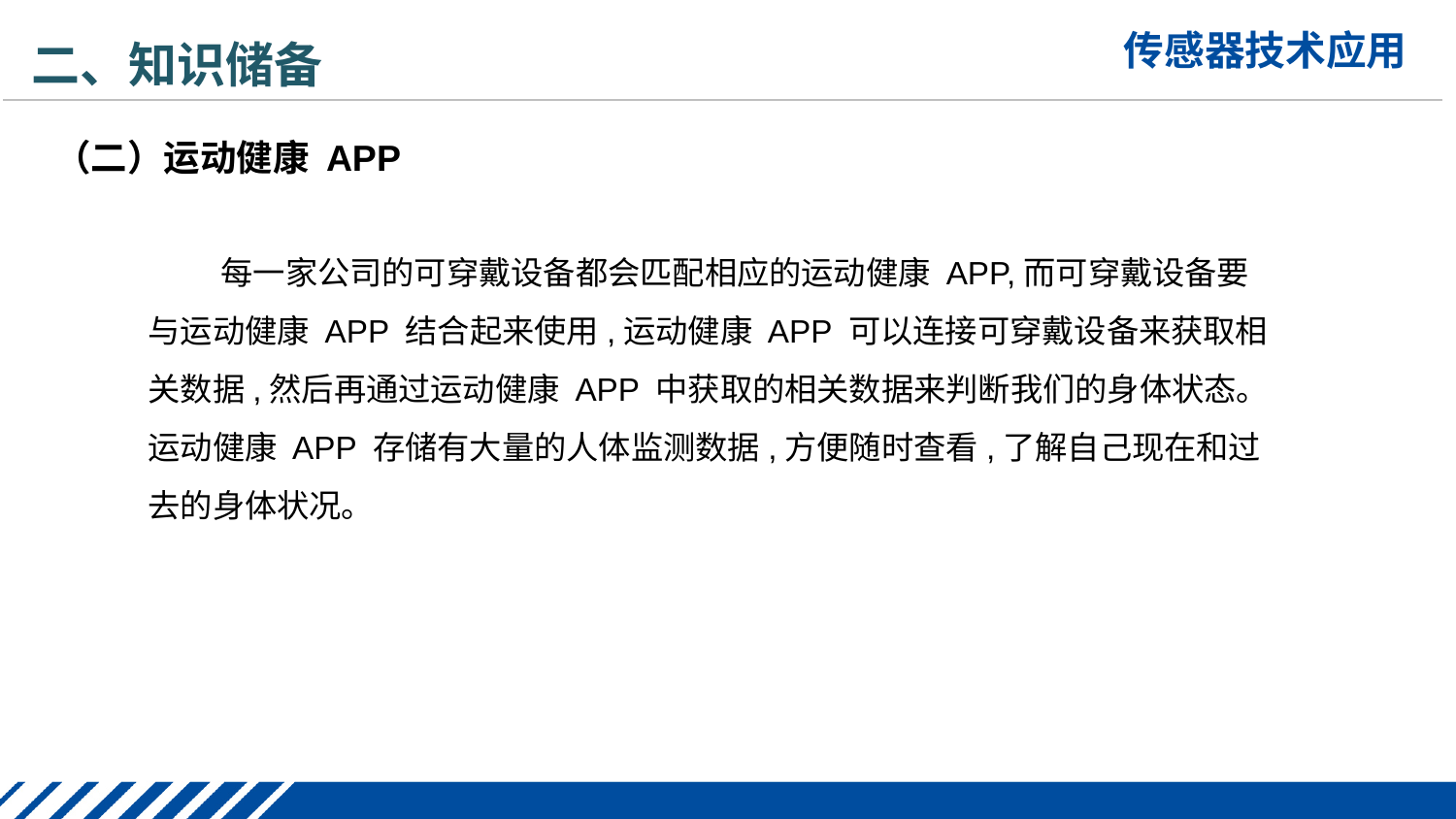

二、知识储备
（二）运动健康 APP
每一家公司的可穿戴设备都会匹配相应的运动健康 APP,而可穿戴设备要与运动健康 APP 结合起来使用,运动健康 APP 可以连接可穿戴设备来获取相关数据,然后再通过运动健康 APP 中获取的相关数据来判断我们的身体状态。运动健康 APP 存储有大量的人体监测数据,方便随时查看,了解自己现在和过去的身体状况。